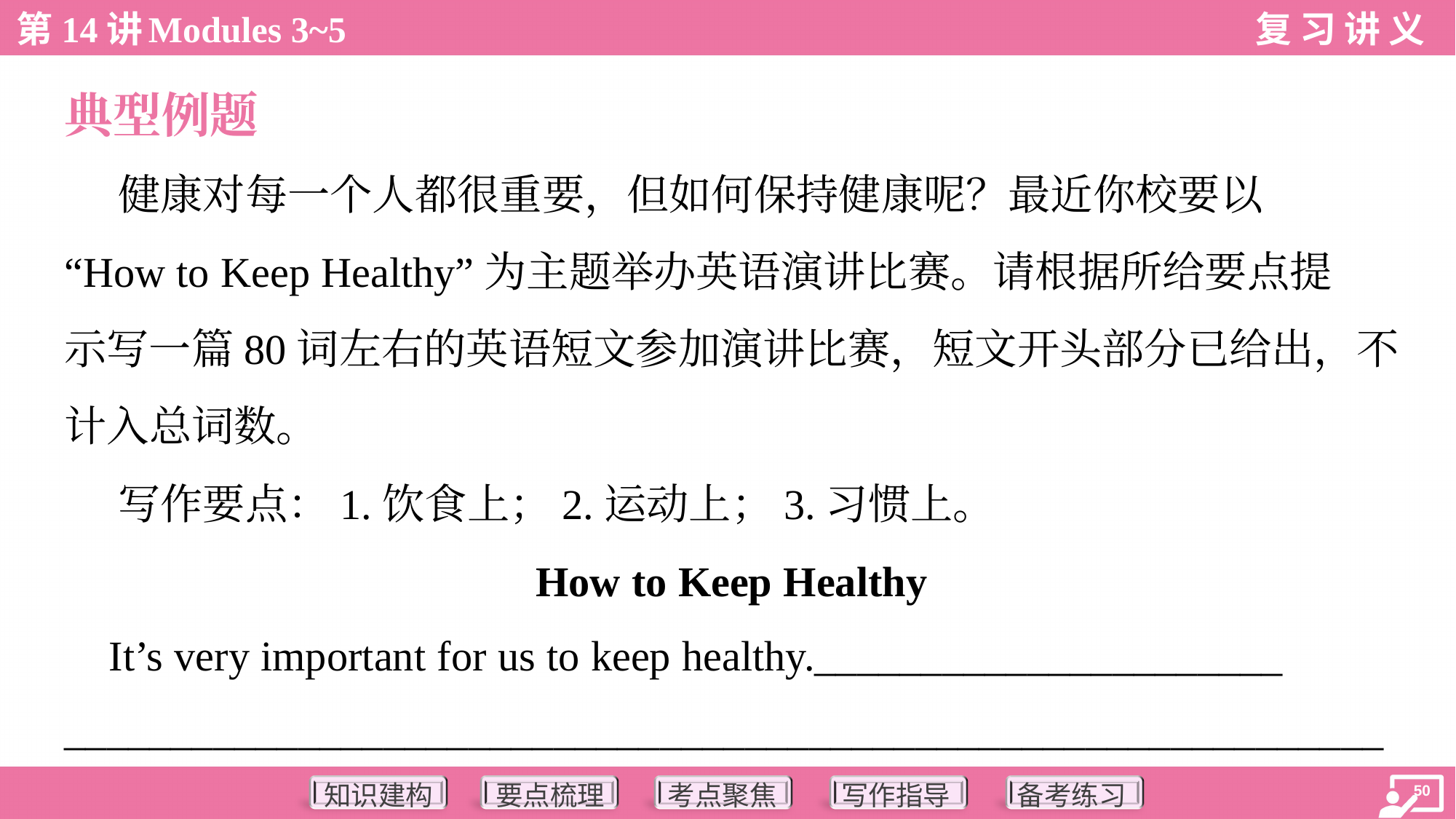

典型例题
    健康对每一个人都很重要，但如何保持健康呢？最近你校要以
“How to Keep Healthy”为主题举办英语演讲比赛。请根据所给要点提
示写一篇80词左右的英语短文参加演讲比赛，短文开头部分已给出，不
计入总词数。
    写作要点：1.饮食上；2.运动上；3.习惯上。
How to Keep Healthy
    It’s very important for us to keep healthy.______________________
______________________________________________________________